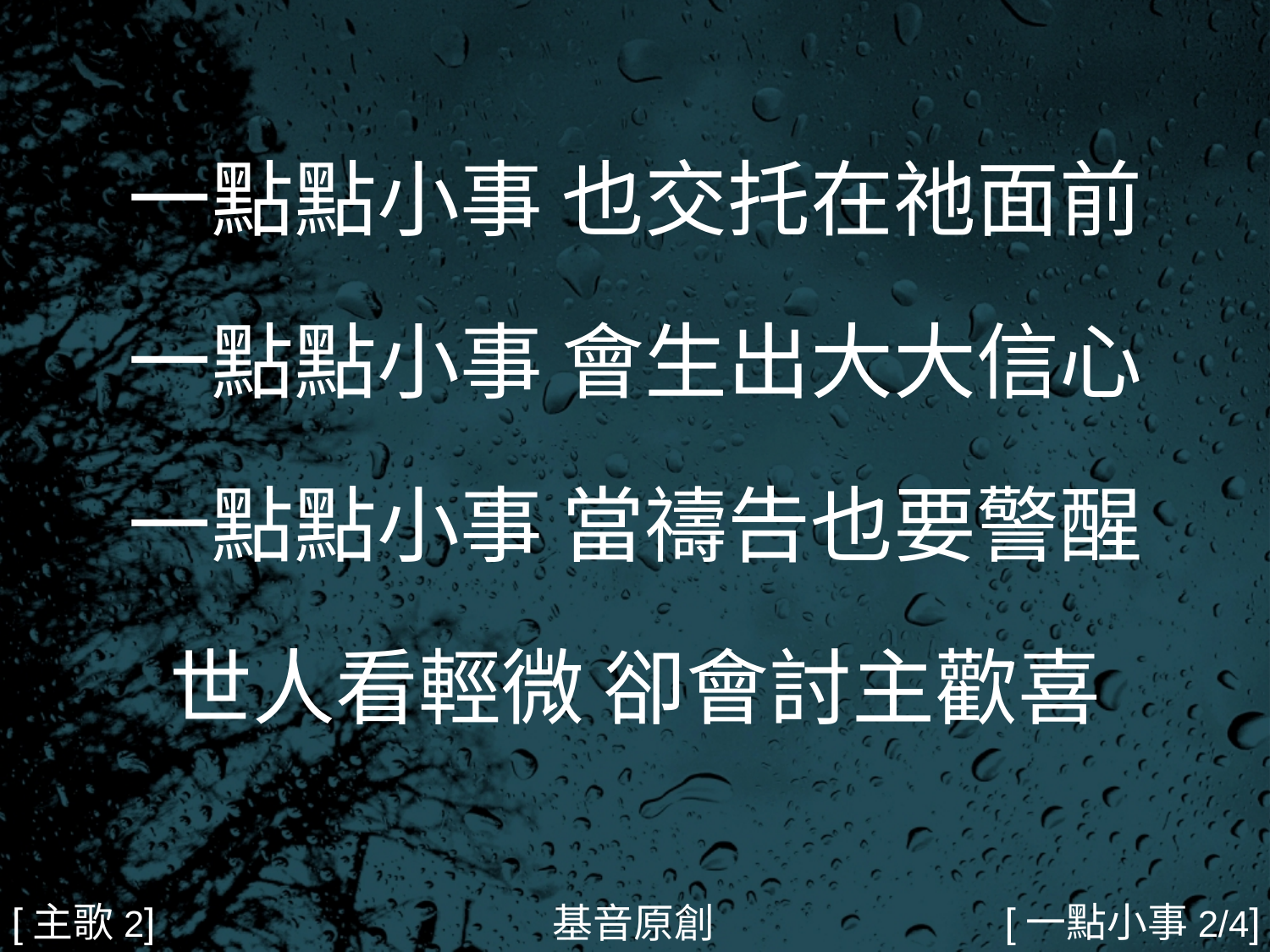

一點點小事 也交托在祂面前

一點點小事 會生出大大信心

一點點小事 當禱告也要警醒

世人看輕微 卻會討主歡喜
#

[主歌2]
[一點小事2/4]
基音原創